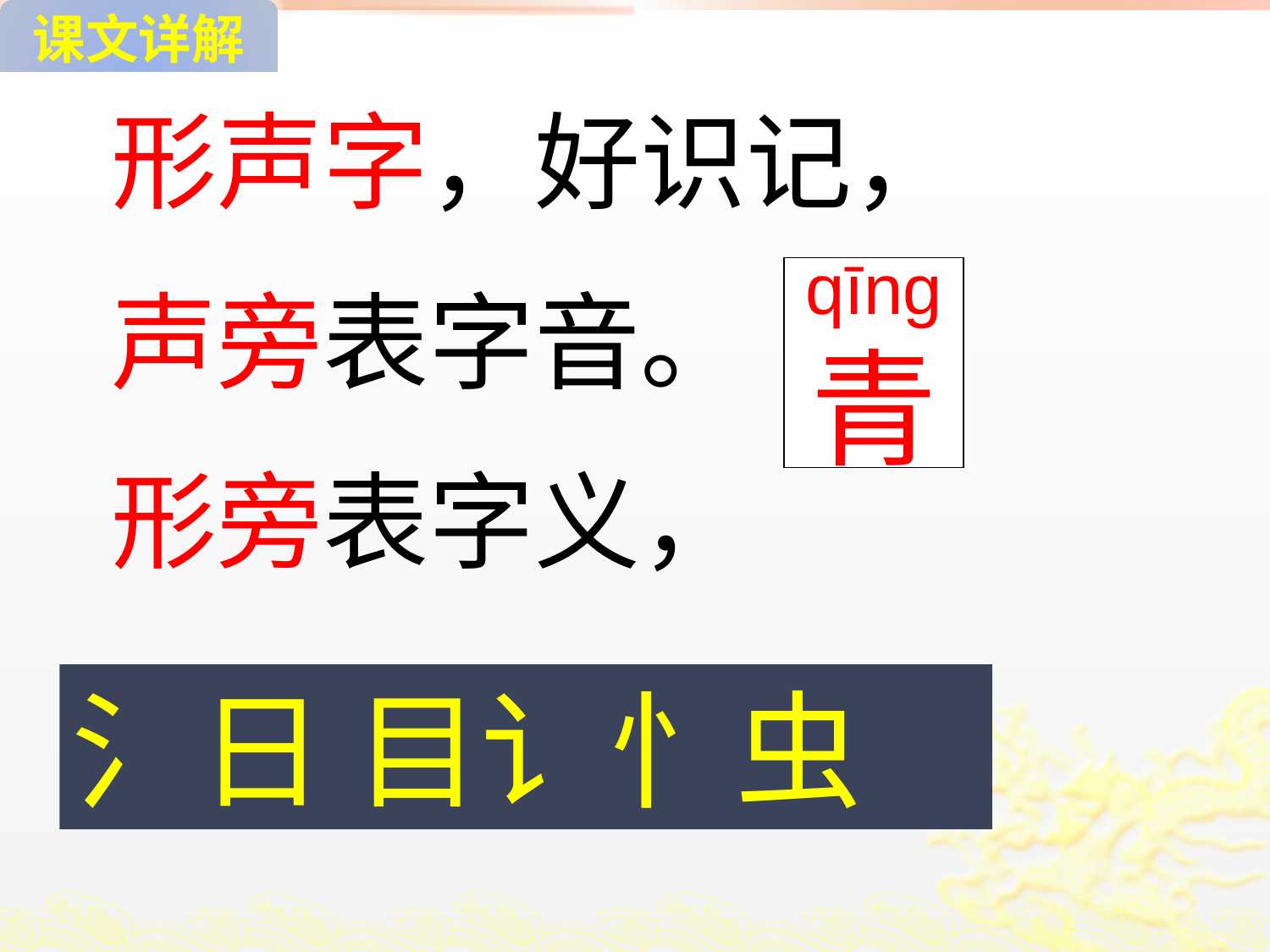

课文详解
形声字，好识记，
声旁表字音。
形旁表字义，

qīng
青
氵日 目讠忄虫